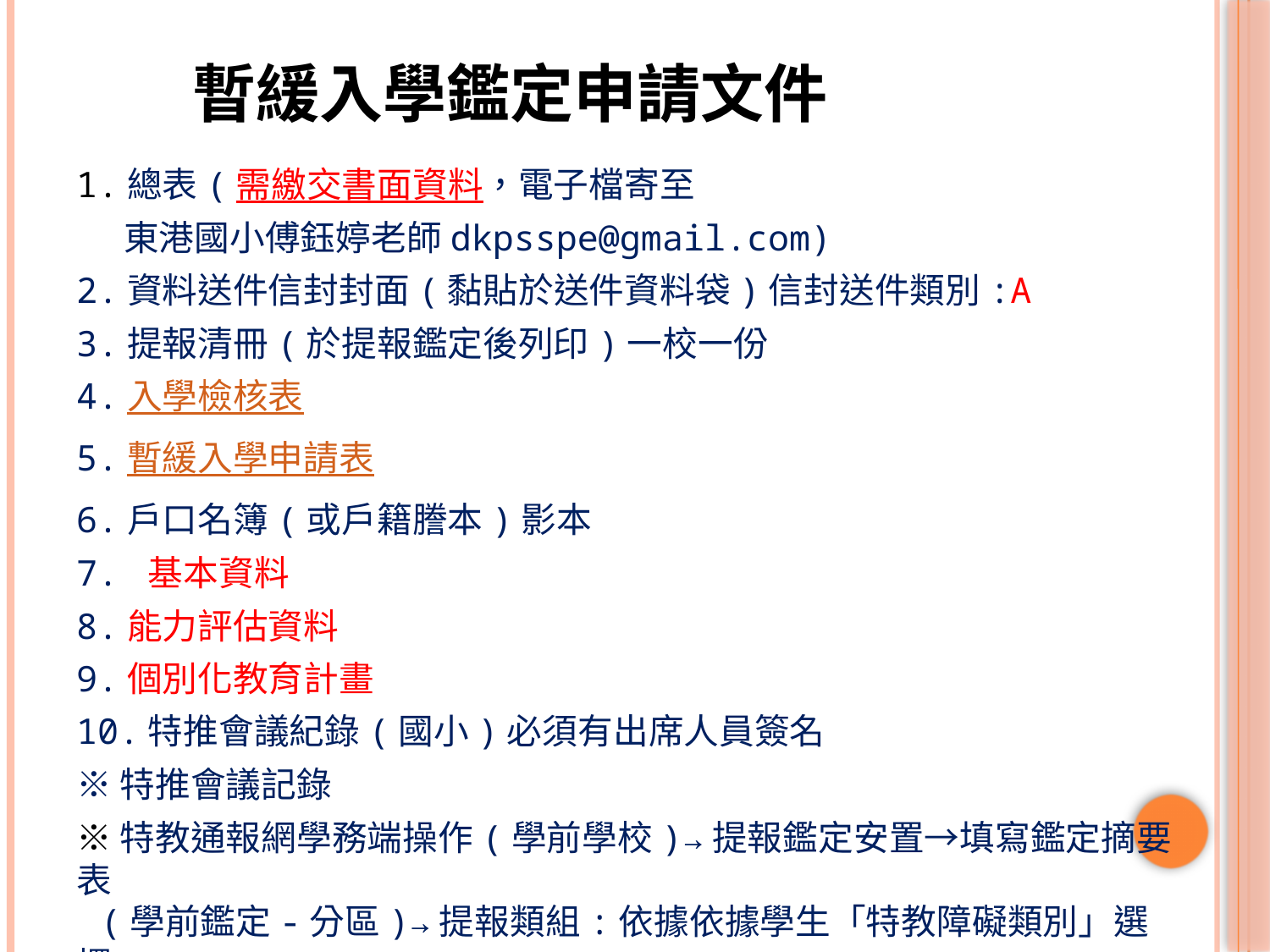

# 暫緩入學鑑定申請文件
1.總表(需繳交書面資料，電子檔寄至
     東港國小傅鈺婷老師dkpsspe@gmail.com)
2.資料送件信封封面(黏貼於送件資料袋)信封送件類別:A
3.提報清冊(於提報鑑定後列印)一校一份
4.入學檢核表
5.暫緩入學申請表
6.戶口名簿(或戶籍謄本)影本
7. 基本資料
8.能力評估資料
9.個別化教育計畫
10.特推會議紀錄(國小)必須有出席人員簽名
※特推會議記錄
※特教通報網學務端操作(學前學校)→提報鑑定安置→填寫鑑定摘要表
  (學前鑑定-分區)→提報類組:依據依據學生「特教障礙類別」選擇
  →提報身分「暫緩入學(學前)」